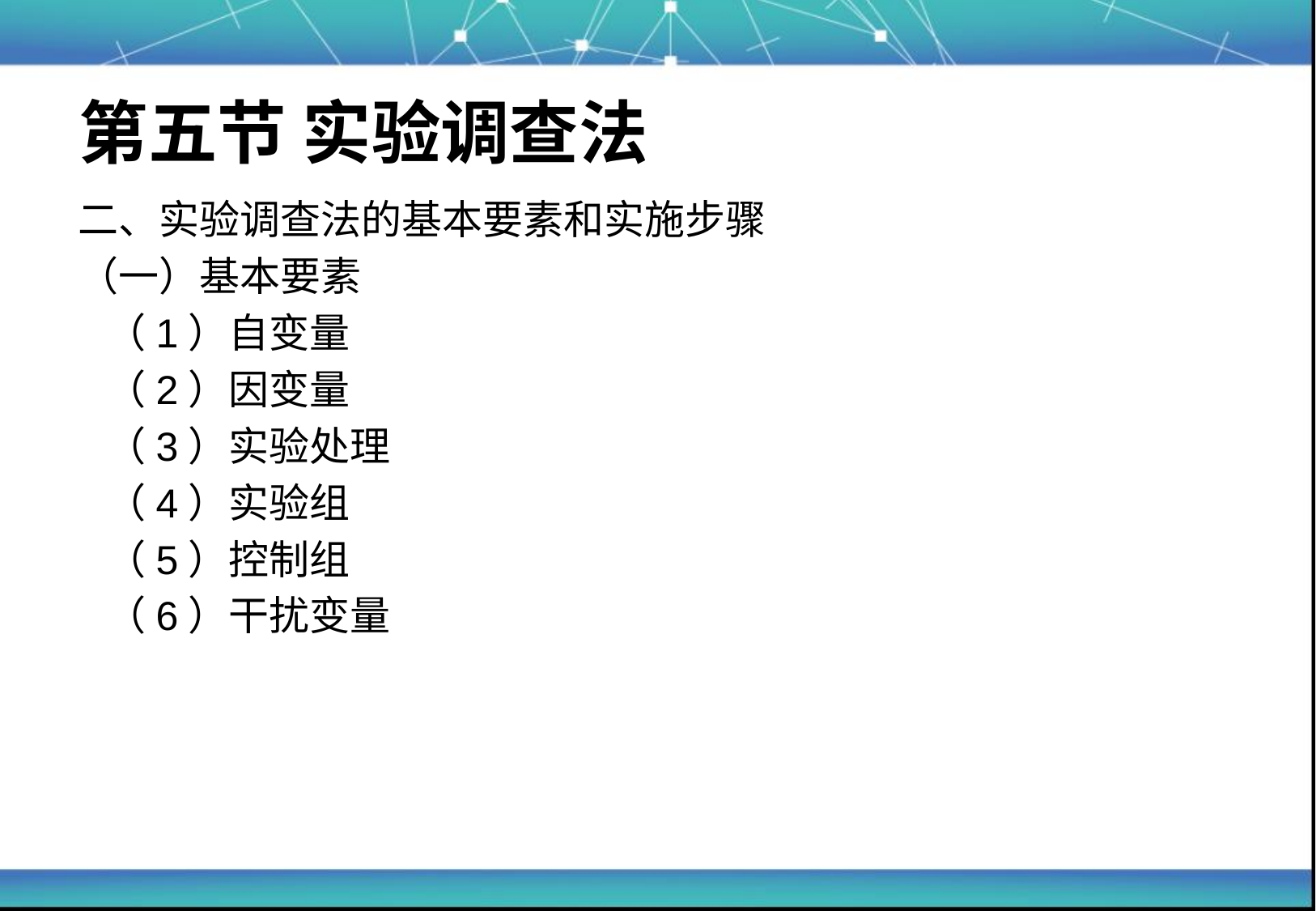

# 第五节 实验调查法
二、实验调查法的基本要素和实施步骤
（一）基本要素
  （1）自变量
  （2）因变量
  （3）实验处理
  （4）实验组
  （5）控制组
  （6）干扰变量